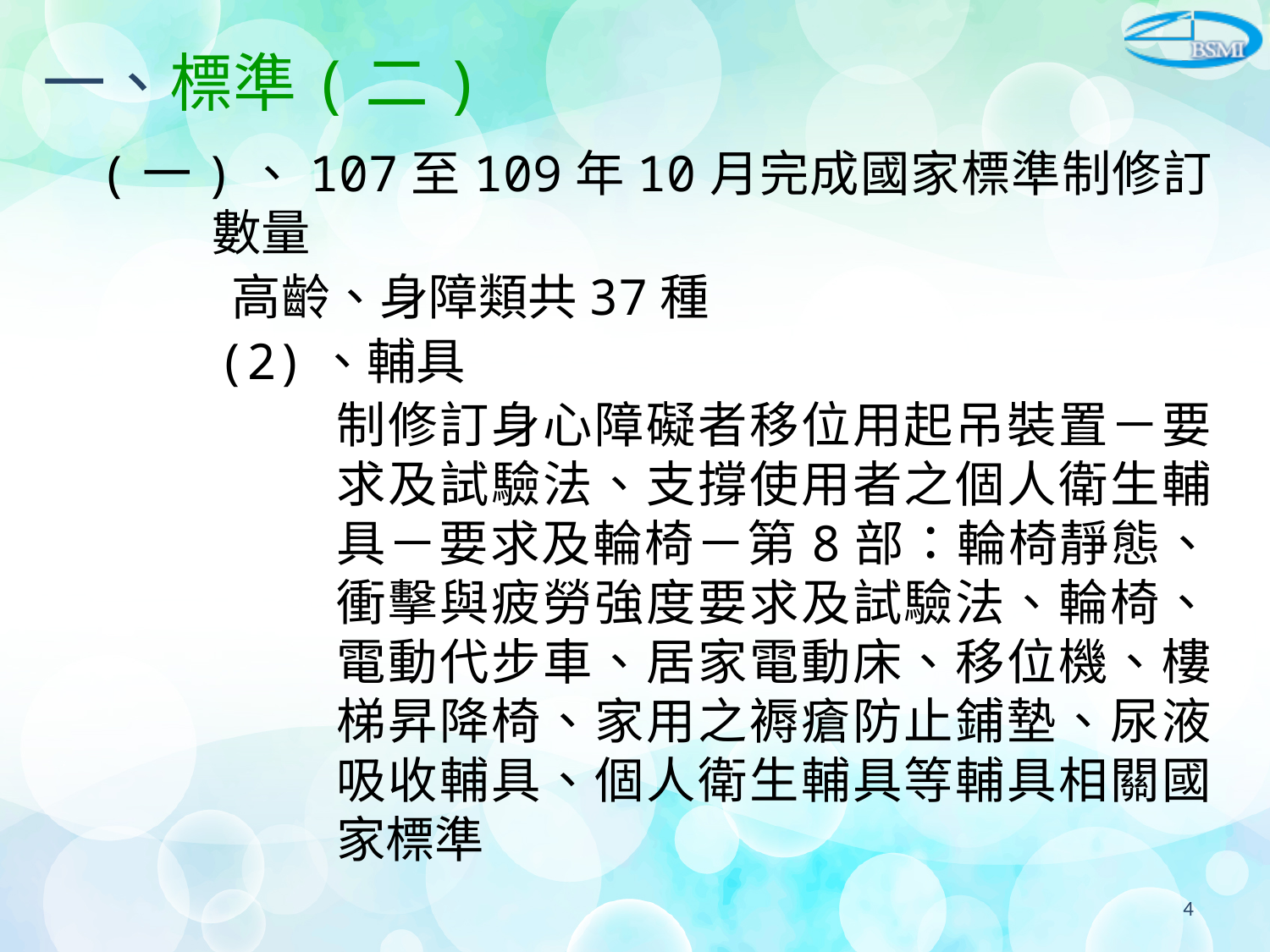

# 一、標準(二)
(一)、107至109年10月完成國家標準制修訂數量
   高齡、身障類共37種
 (2)、輔具
制修訂身心障礙者移位用起吊裝置－要求及試驗法、支撐使用者之個人衛生輔具－要求及輪椅－第8部：輪椅靜態、衝擊與疲勞強度要求及試驗法、輪椅、電動代步車、居家電動床、移位機、樓梯昇降椅、家用之褥瘡防止鋪墊、尿液吸收輔具、個人衛生輔具等輔具相關國家標準
4